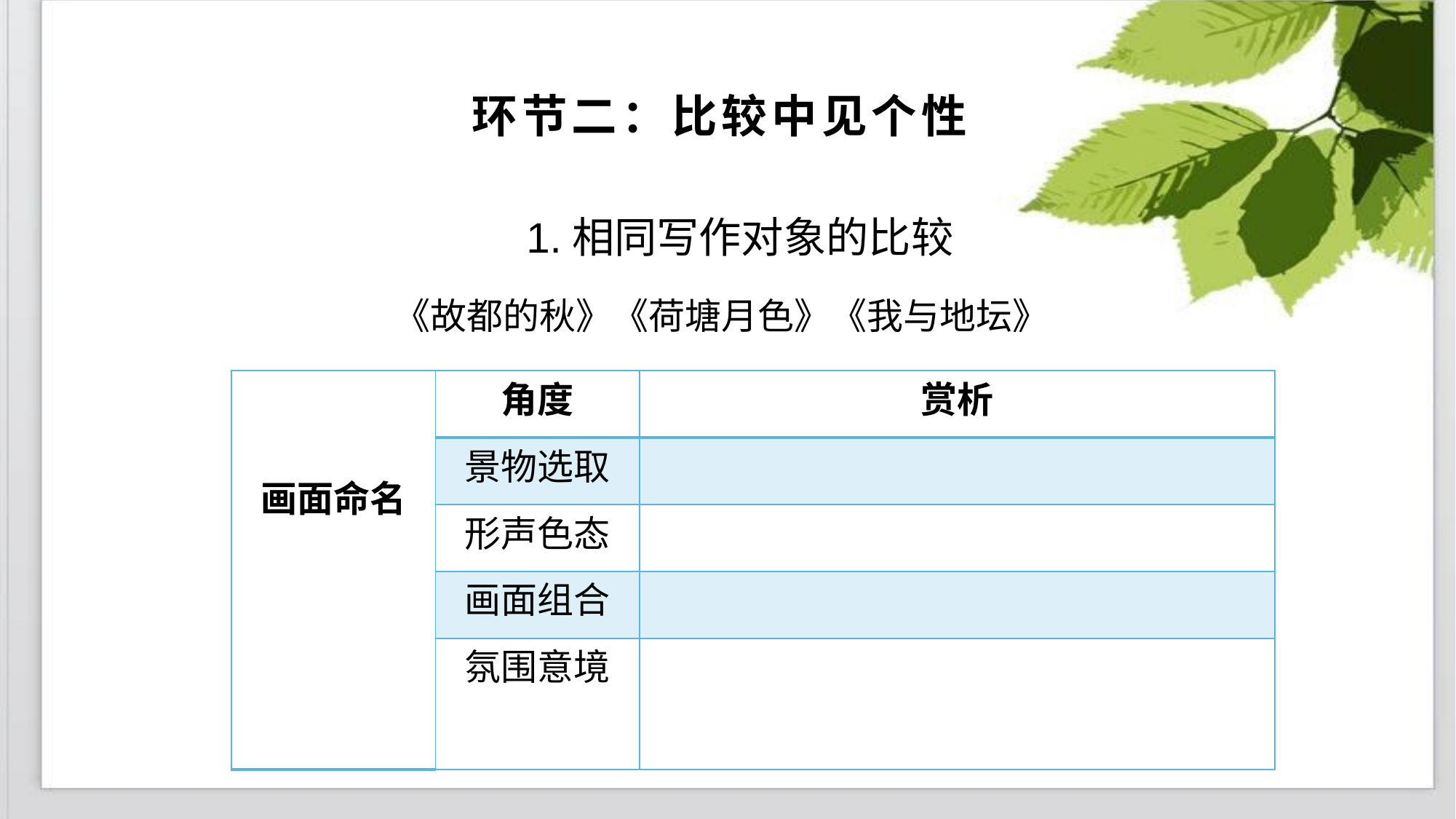

# 环节二：比较中见个性
1.相同写作对象的比较
《故都的秋》《荷塘月色》《我与地坛》
| 画面命名 | 角度 | 赏析 |
| --- | --- | --- |
|  | 景物选取 |  |
|  | 形声色态 |  |
|  | 画面组合 |  |
|  | 氛围意境 |  |